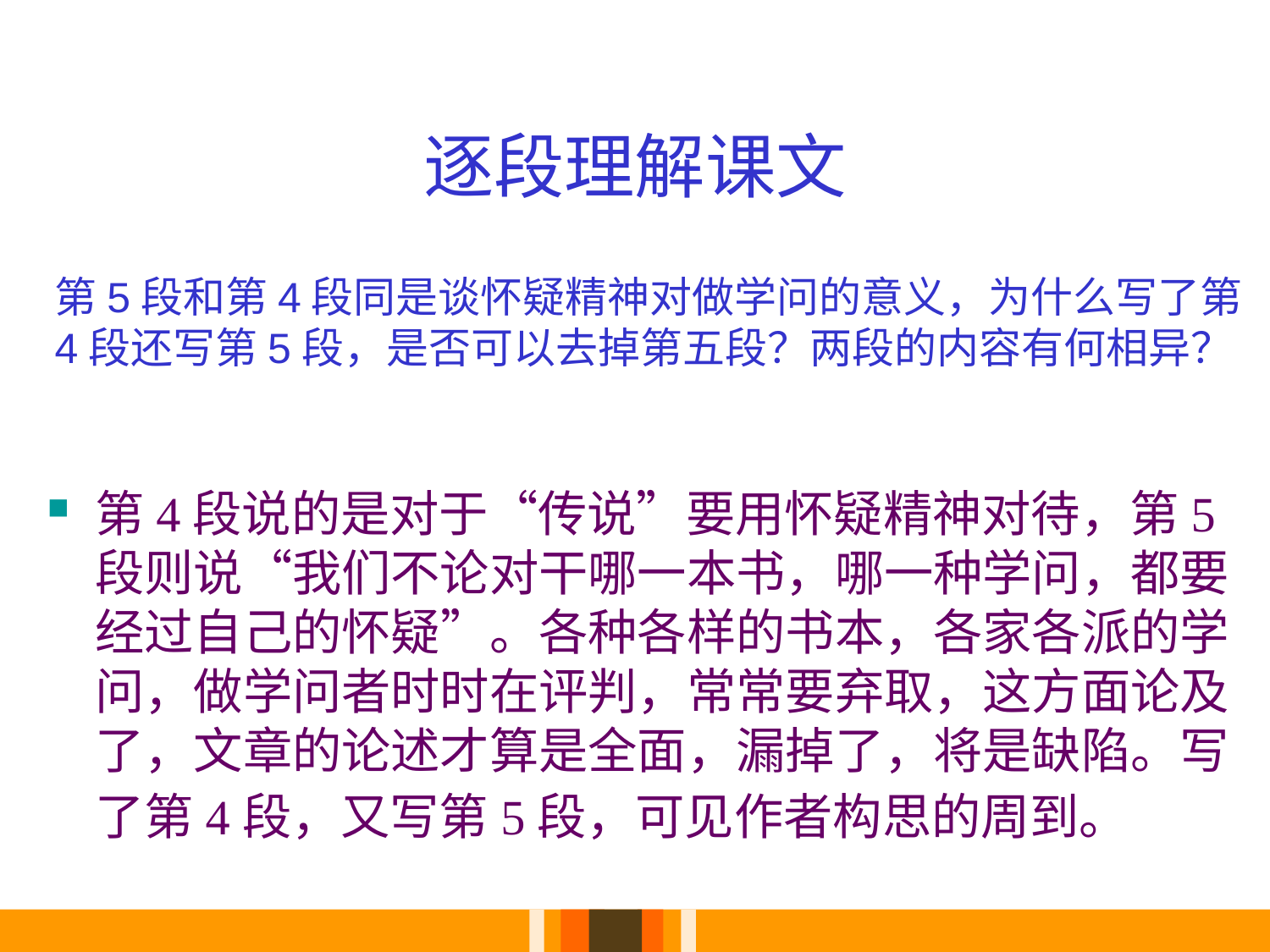

# 逐段理解课文
第5段和第4段同是谈怀疑精神对做学问的意义，为什么写了第4段还写第5段，是否可以去掉第五段？两段的内容有何相异？
第4段说的是对于“传说”要用怀疑精神对待，第5段则说“我们不论对干哪一本书，哪一种学问，都要经过自己的怀疑”。各种各样的书本，各家各派的学问，做学问者时时在评判，常常要弃取，这方面论及了，文章的论述才算是全面，漏掉了，将是缺陷。写了第4段，又写第5段，可见作者构思的周到。